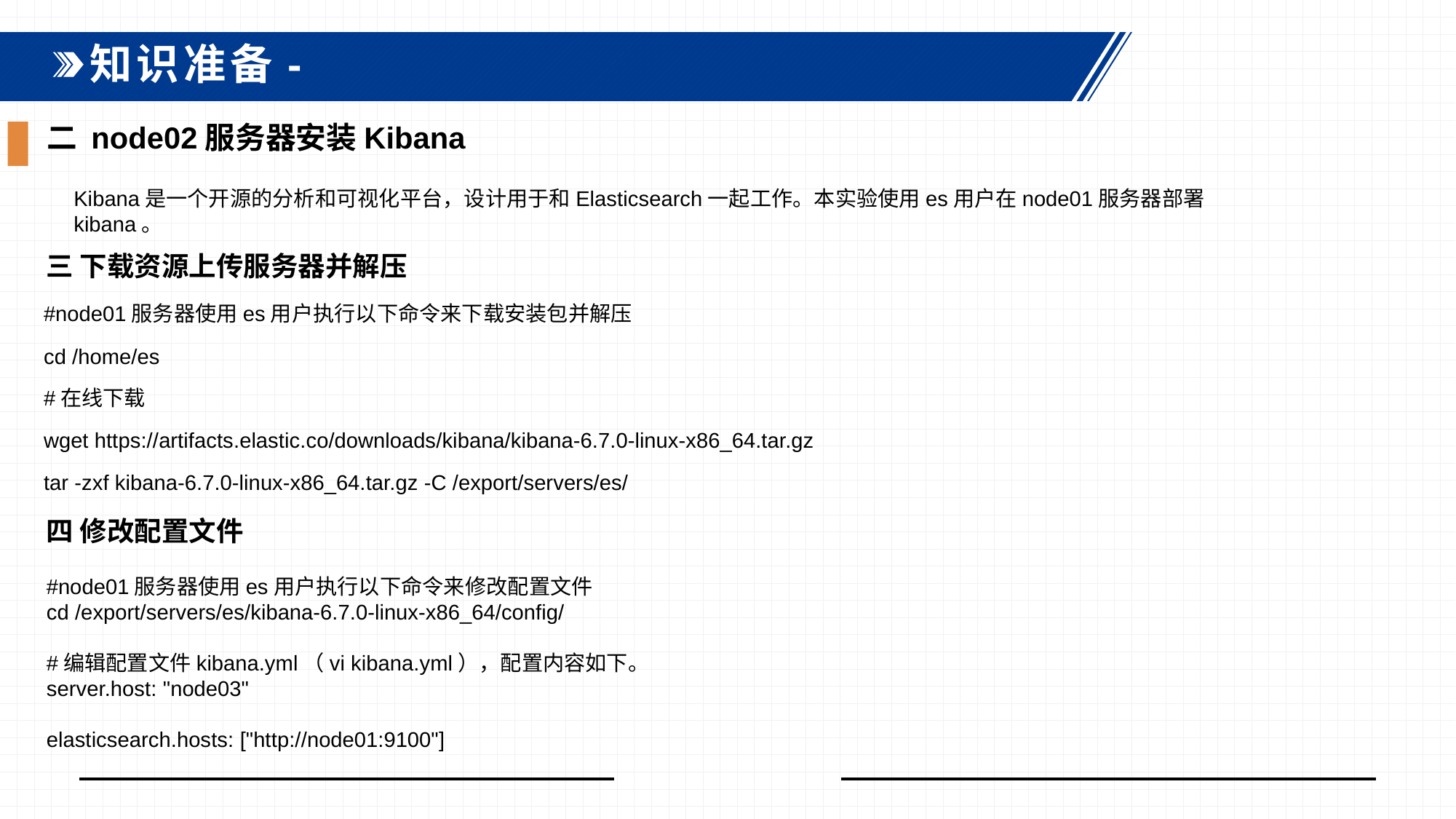

知识准备-
二 node02服务器安装Kibana
Kibana是一个开源的分析和可视化平台，设计用于和Elasticsearch一起工作。本实验使用es用户在node01服务器部署kibana。
三 下载资源上传服务器并解压
#node01服务器使用es用户执行以下命令来下载安装包并解压
cd /home/es
#在线下载
wget https://artifacts.elastic.co/downloads/kibana/kibana-6.7.0-linux-x86_64.tar.gz
tar -zxf kibana-6.7.0-linux-x86_64.tar.gz -C /export/servers/es/
四 修改配置文件
#node01服务器使用es用户执行以下命令来修改配置文件cd /export/servers/es/kibana-6.7.0-linux-x86_64/config/ #编辑配置文件kibana.yml（vi kibana.yml），配置内容如下。server.host: "node03" elasticsearch.hosts: ["http://node01:9100"]